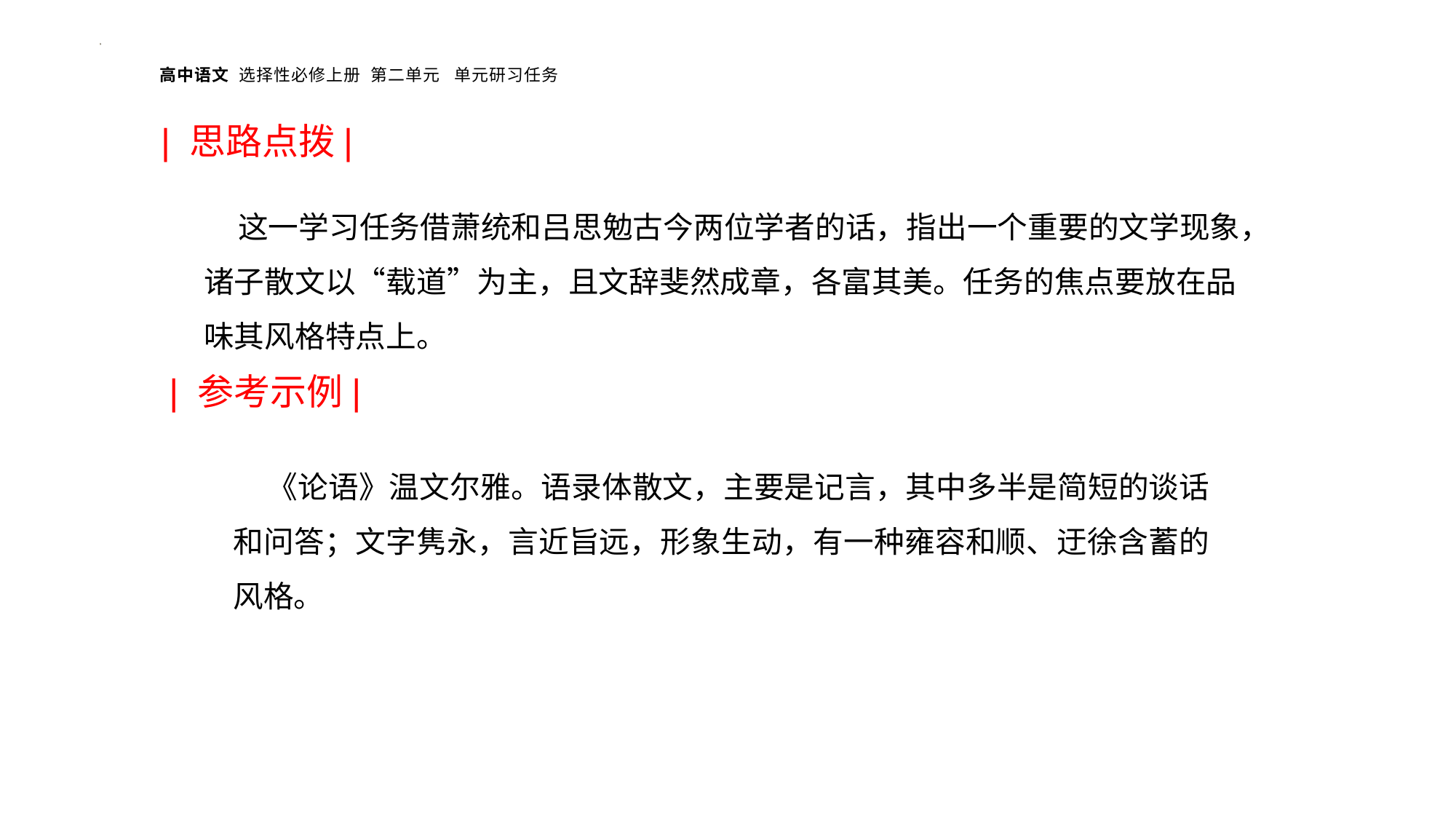

| 思路点拨|
    这一学习任务借萧统和吕思勉古今两位学者的话，指出一个重要的文学现象，诸子散文以“载道”为主，且文辞斐然成章，各富其美。任务的焦点要放在品味其风格特点上。
| 参考示例|
    《论语》温文尔雅。语录体散文，主要是记言，其中多半是简短的谈话和问答；文字隽永，言近旨远，形象生动，有一种雍容和顺、迂徐含蓄的风格。